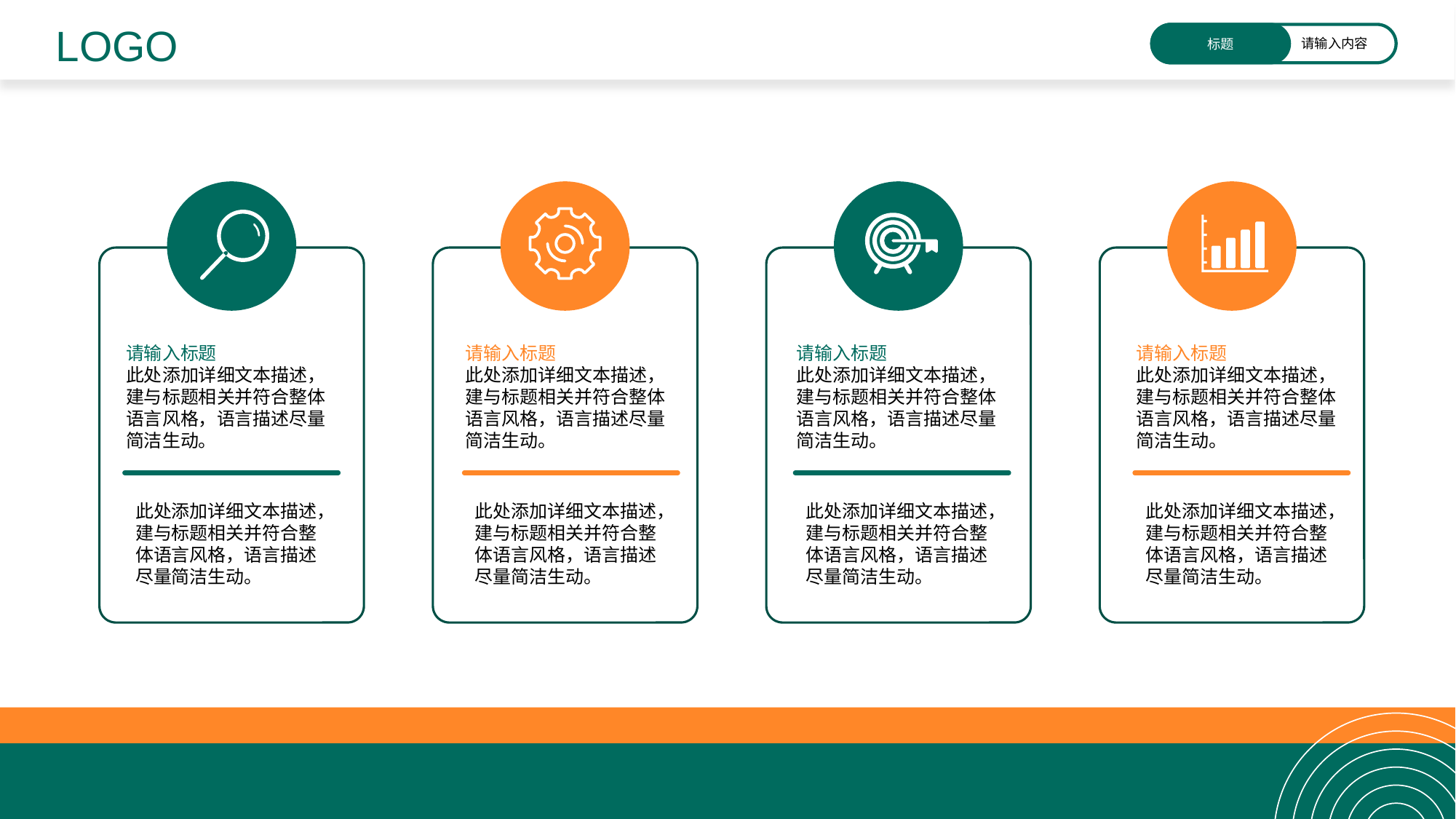

LOGO
标题

请输入内容

请输入标题
此处添加详细文本描述，建与标题相关并符合整体语言风格，语言描述尽量简洁生动。
此处添加详细文本描述，建与标题相关并符合整体语言风格，语言描述尽量简洁生动。

请输入标题
此处添加详细文本描述，建与标题相关并符合整体语言风格，语言描述尽量简洁生动。
此处添加详细文本描述，建与标题相关并符合整体语言风格，语言描述尽量简洁生动。

请输入标题
此处添加详细文本描述，建与标题相关并符合整体语言风格，语言描述尽量简洁生动。
此处添加详细文本描述，建与标题相关并符合整体语言风格，语言描述尽量简洁生动。

请输入标题
此处添加详细文本描述，建与标题相关并符合整体语言风格，语言描述尽量简洁生动。
此处添加详细文本描述，建与标题相关并符合整体语言风格，语言描述尽量简洁生动。